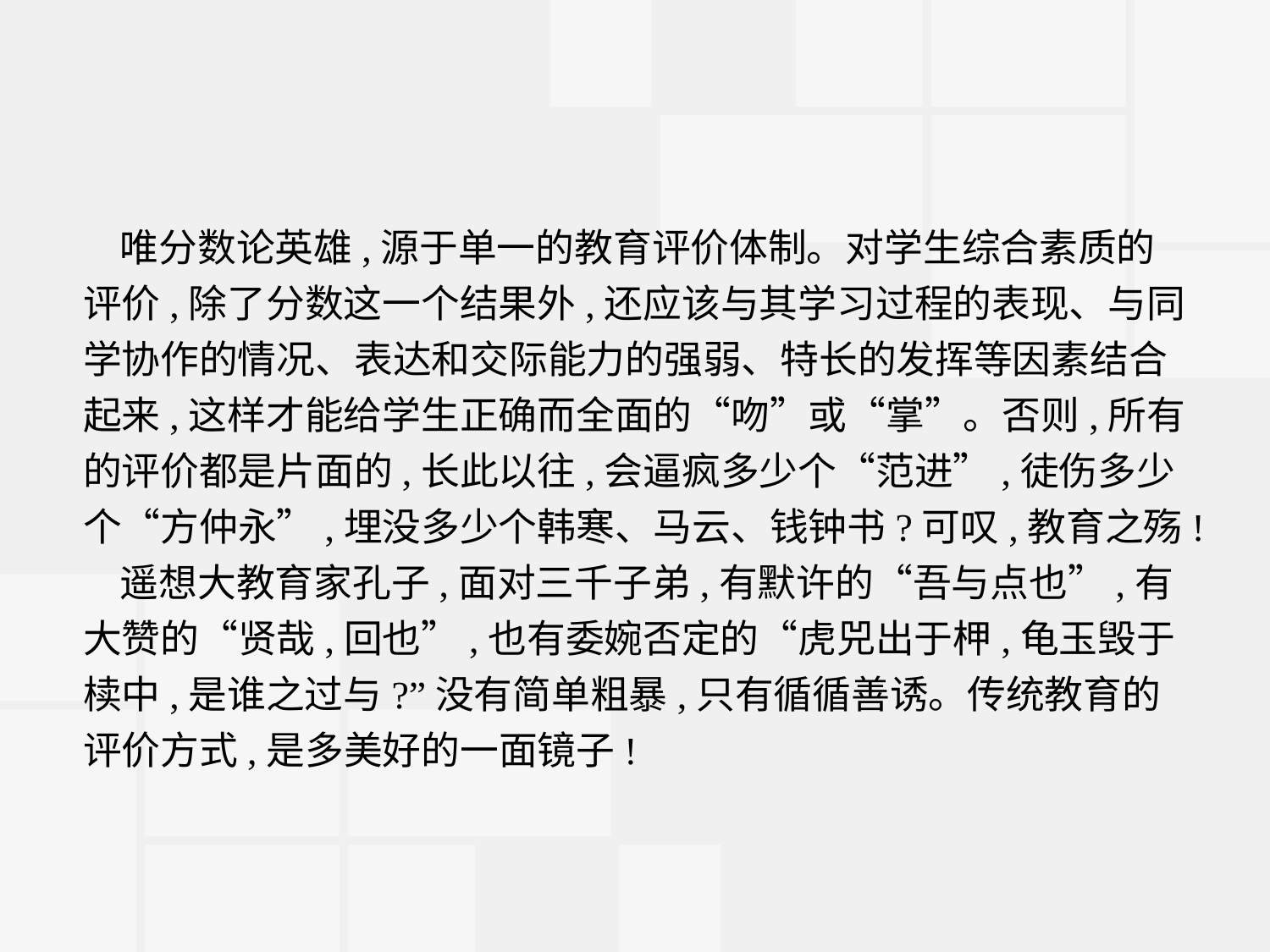

唯分数论英雄,源于单一的教育评价体制。对学生综合素质的评价,除了分数这一个结果外,还应该与其学习过程的表现、与同学协作的情况、表达和交际能力的强弱、特长的发挥等因素结合起来,这样才能给学生正确而全面的“吻”或“掌”。否则,所有的评价都是片面的,长此以往,会逼疯多少个“范进”,徒伤多少个“方仲永”,埋没多少个韩寒、马云、钱钟书?可叹,教育之殇!
遥想大教育家孔子,面对三千子弟,有默许的“吾与点也”,有大赞的“贤哉,回也”,也有委婉否定的“虎兕出于柙,龟玉毁于椟中,是谁之过与?”没有简单粗暴,只有循循善诱。传统教育的评价方式,是多美好的一面镜子!